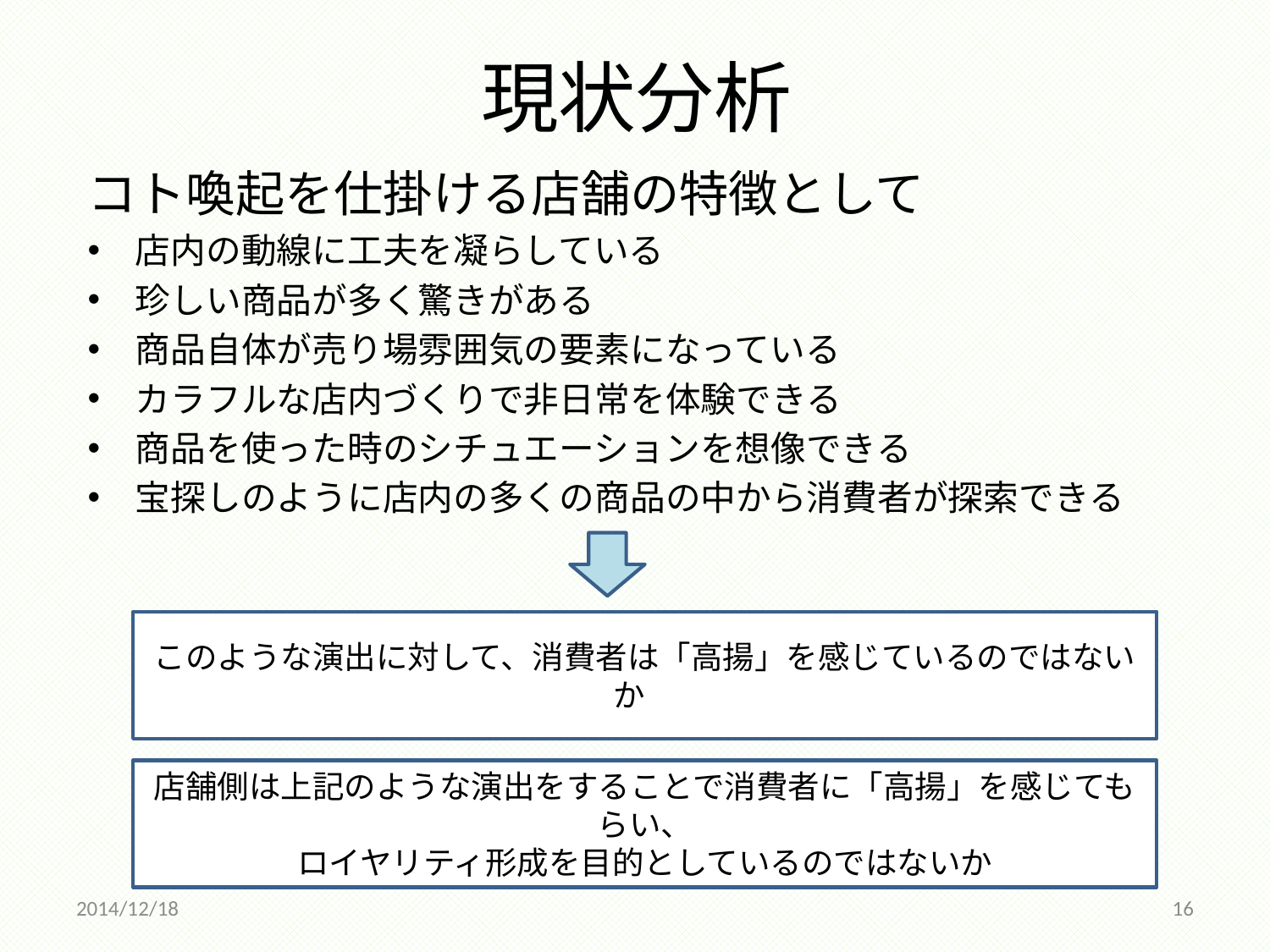

# 現状分析
コト喚起を仕掛ける店舗の特徴として
店内の動線に工夫を凝らしている
珍しい商品が多く驚きがある
商品自体が売り場雰囲気の要素になっている
カラフルな店内づくりで非日常を体験できる
商品を使った時のシチュエーションを想像できる
宝探しのように店内の多くの商品の中から消費者が探索できる

このような演出に対して、消費者は「高揚」を感じているのではないかか
店舗側は上記のような演出をすることで消費者に「高揚」を感じてもらい、
ロイヤリティ形成を目的としているのではないか
2014/12/18
16